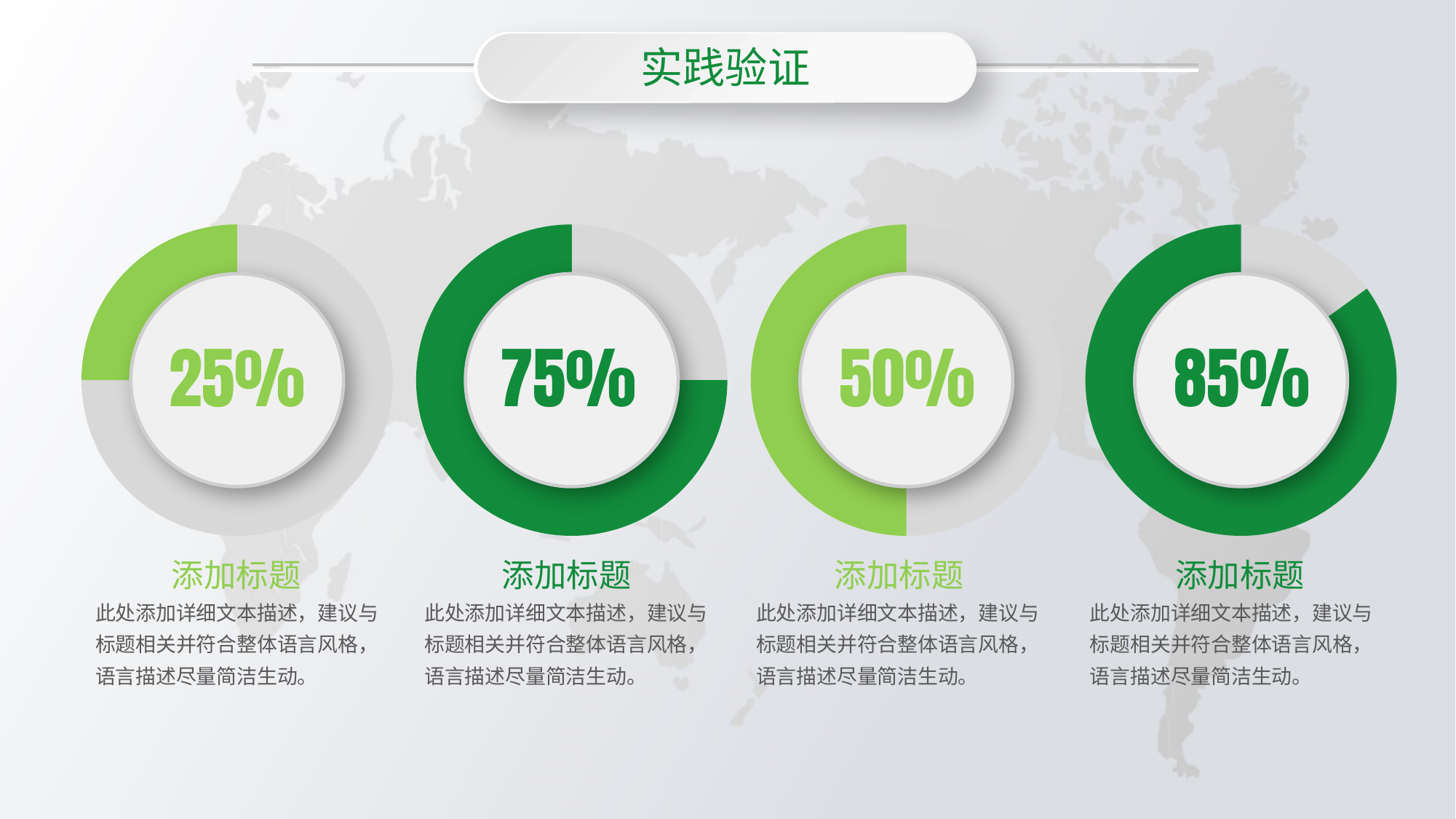

实践验证

### Chart

| Category | 销售额 |
|---|---|
| 第一季度 | 75.0 |
| 第二季度 | 25.0 |
25%

### Chart

| Category | 销售额 |
|---|---|
| 第一季度 | 25.0 |
| 第二季度 | 75.0 |
75%

### Chart

| Category | 销售额 |
|---|---|
| 第一季度 | 50.0 |
| 第二季度 | 50.0 |
50%

### Chart

| Category | 销售额 |
|---|---|
| 第一季度 | 15.0 |
| 第二季度 | 85.0 |
85%
添加标题
此处添加详细文本描述，建议与标题相关并符合整体语言风格，语言描述尽量简洁生动。
添加标题
此处添加详细文本描述，建议与标题相关并符合整体语言风格，语言描述尽量简洁生动。
添加标题
此处添加详细文本描述，建议与标题相关并符合整体语言风格，语言描述尽量简洁生动。
添加标题
此处添加详细文本描述，建议与标题相关并符合整体语言风格，语言描述尽量简洁生动。